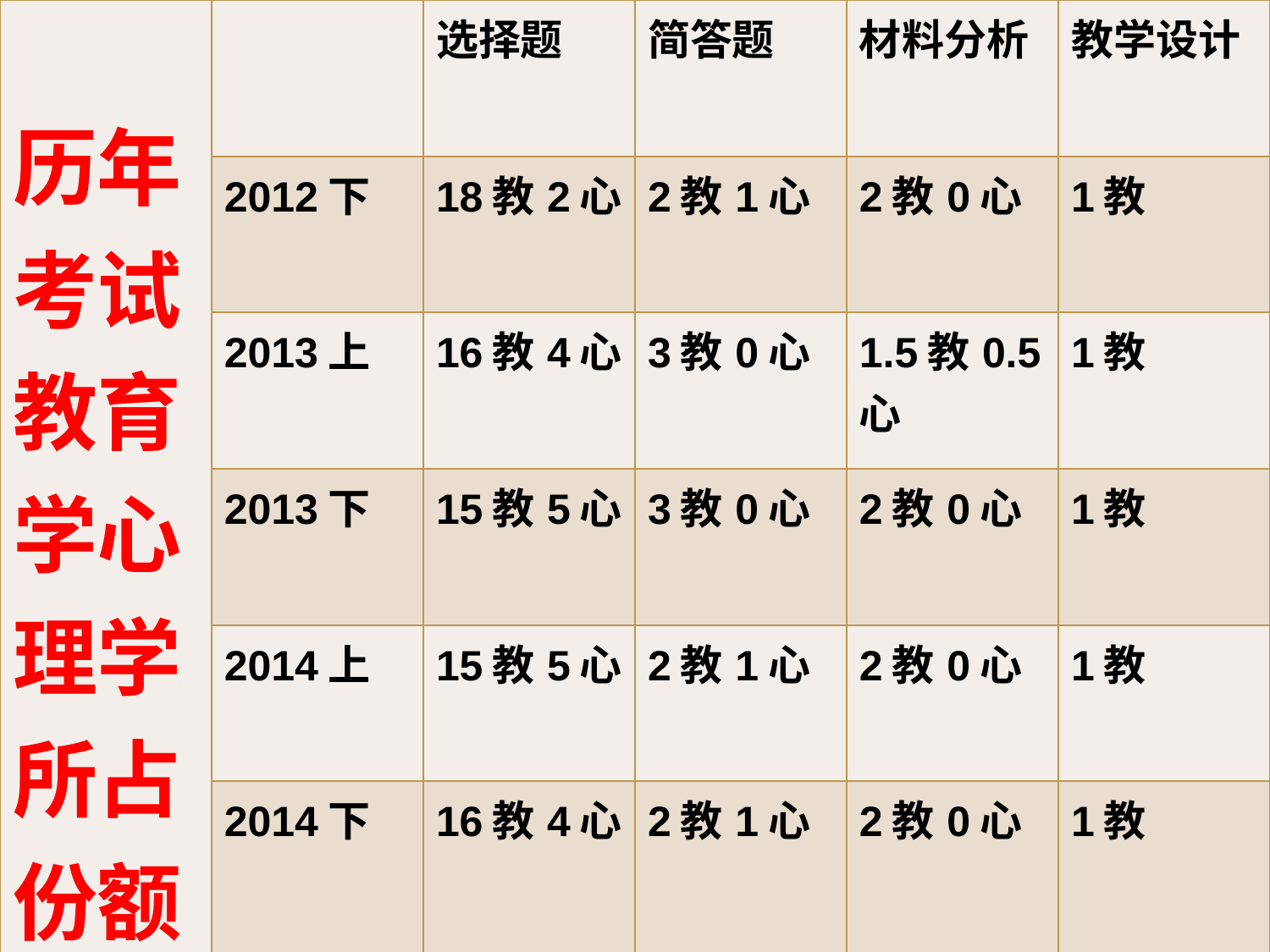

| 历年考试教育学心理学所占份额 |  | 选择题 | 简答题 | 材料分析 | 教学设计 |
| --- | --- | --- | --- | --- | --- |
|  | 2012下 | 18教2心 | 2教1心 | 2教0心 | 1教 |
|  | 2013上 | 16教4心 | 3教0心 | 1.5教0.5心 | 1教 |
|  | 2013下 | 15教5心 | 3教0心 | 2教0心 | 1教 |
|  | 2014上 | 15教5心 | 2教1心 | 2教0心 | 1教 |
|  | 2014下 | 16教4心 | 2教1心 | 2教0心 | 1教 |